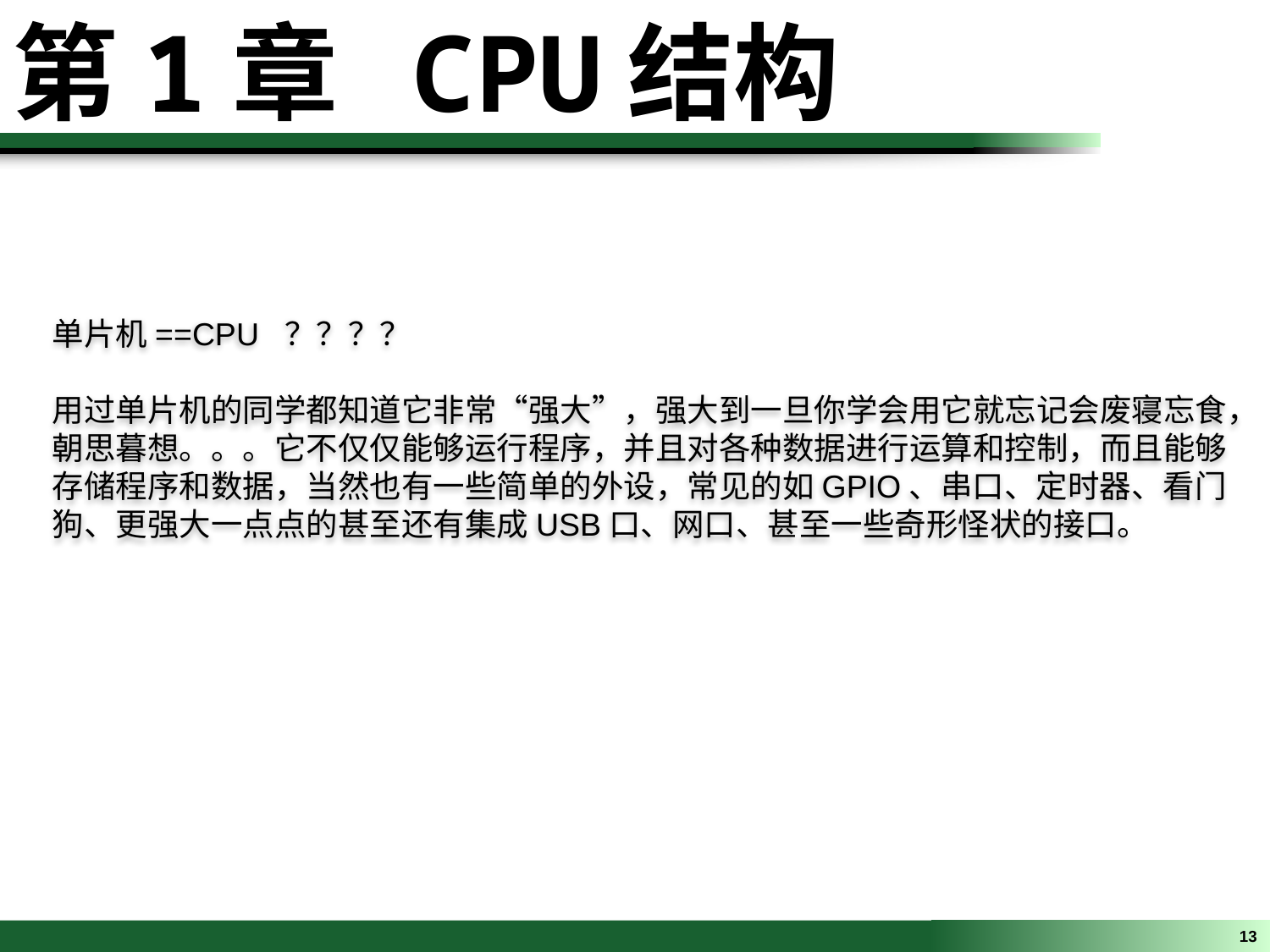

第1章  CPU结构
单片机==CPU  ？？？？

用过单片机的同学都知道它非常“强大”，强大到一旦你学会用它就忘记会废寝忘食，朝思暮想。。。它不仅仅能够运行程序，并且对各种数据进行运算和控制，而且能够存储程序和数据，当然也有一些简单的外设，常见的如GPIO、串口、定时器、看门狗、更强大一点点的甚至还有集成USB口、网口、甚至一些奇形怪状的接口。
13